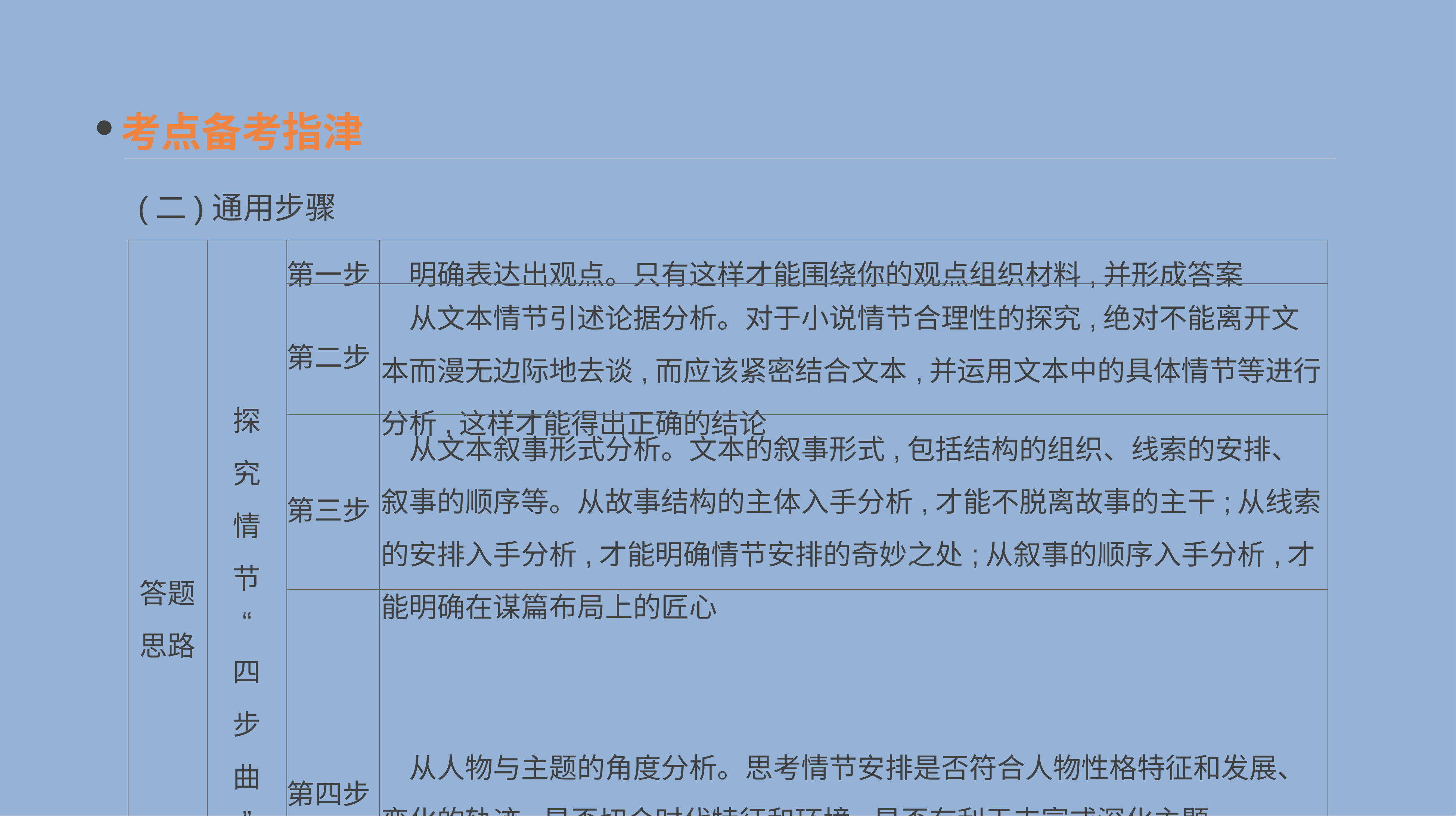

考点备考指津

(二)通用步骤
| 答题 思路 | 探 究 情 节 “ 四 步 曲 ” | 第一步 | 明确表达出观点。只有这样才能围绕你的观点组织材料,并形成答案 |
| --- | --- | --- | --- |
|  |  | 第二步 | 从文本情节引述论据分析。对于小说情节合理性的探究,绝对不能离开文本而漫无边际地去谈,而应该紧密结合文本,并运用文本中的具体情节等进行分析,这样才能得出正确的结论 |
|  |  | 第三步 | 从文本叙事形式分析。文本的叙事形式,包括结构的组织、线索的安排、叙事的顺序等。从故事结构的主体入手分析,才能不脱离故事的主干;从线索的安排入手分析,才能明确情节安排的奇妙之处;从叙事的顺序入手分析,才能明确在谋篇布局上的匠心 |
|  |  | 第四步 | 从人物与主题的角度分析。思考情节安排是否符合人物性格特征和发展、变化的轨迹,是否切合时代特征和环境,是否有利于丰富或深化主题 |